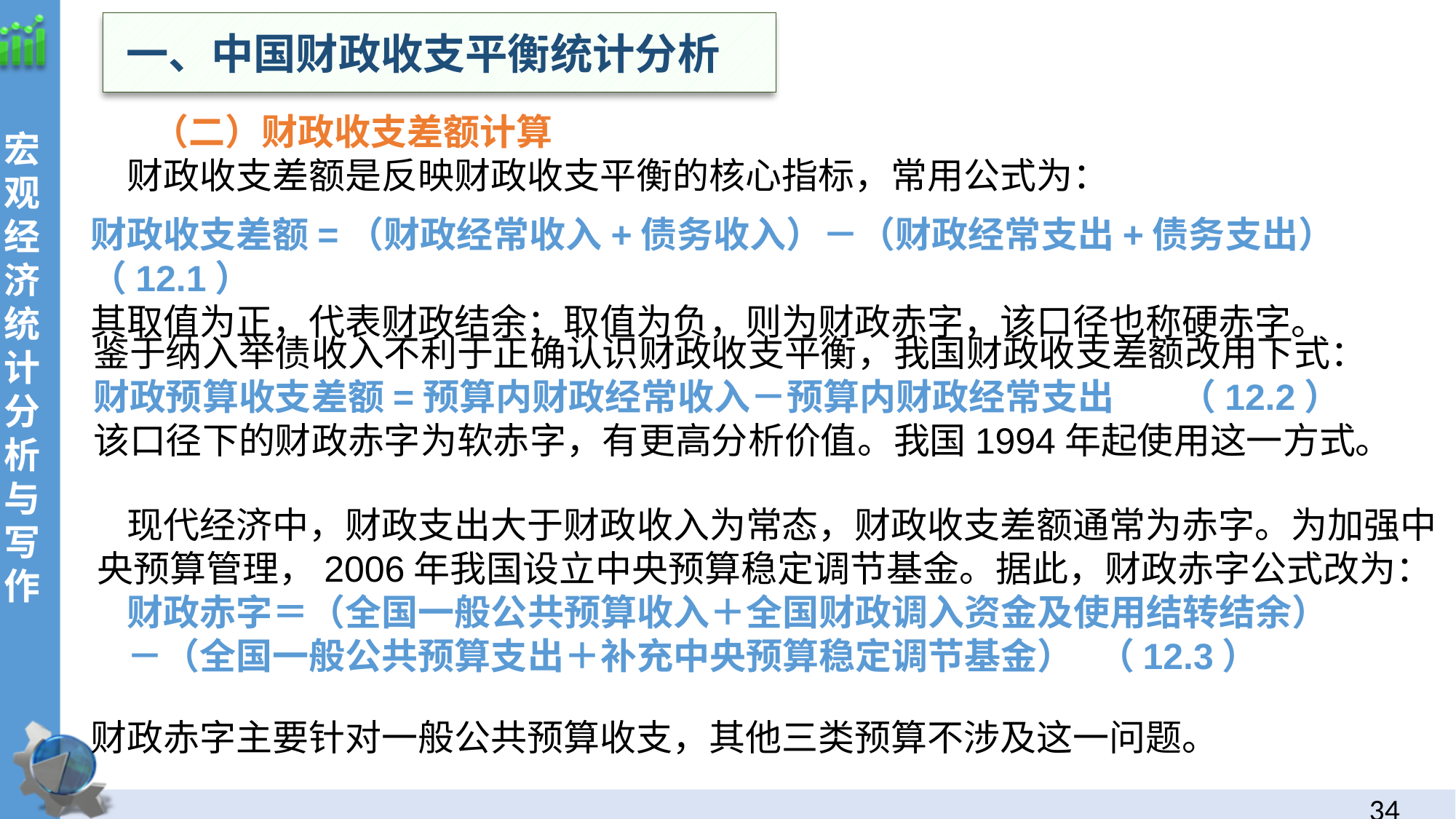

一、中国财政收支平衡统计分析
  （二）财政收支差额计算
财政收支差额是反映财政收支平衡的核心指标，常用公式为：

现代经济中，财政支出大于财政收入为常态，财政收支差额通常为赤字。为加强中央预算管理，2006年我国设立中央预算稳定调节基金。据此，财政赤字公式改为：
财政赤字＝（全国一般公共预算收入＋全国财政调入资金及使用结转结余）
－（全国一般公共预算支出＋补充中央预算稳定调节基金）   （12.3）

财政收支差额=（财政经常收入+债务收入）－（财政经常支出+债务支出）  （12.1）
其取值为正，代表财政结余；取值为负，则为财政赤字，该口径也称硬赤字。

鉴于纳入举债收入不利于正确认识财政收支平衡，我国财政收支差额改用下式：
财政预算收支差额=预算内财政经常收入－预算内财政经常支出        （12.2）
该口径下的财政赤字为软赤字，有更高分析价值。我国1994年起使用这一方式。

财政赤字主要针对一般公共预算收支，其他三类预算不涉及这一问题。

34